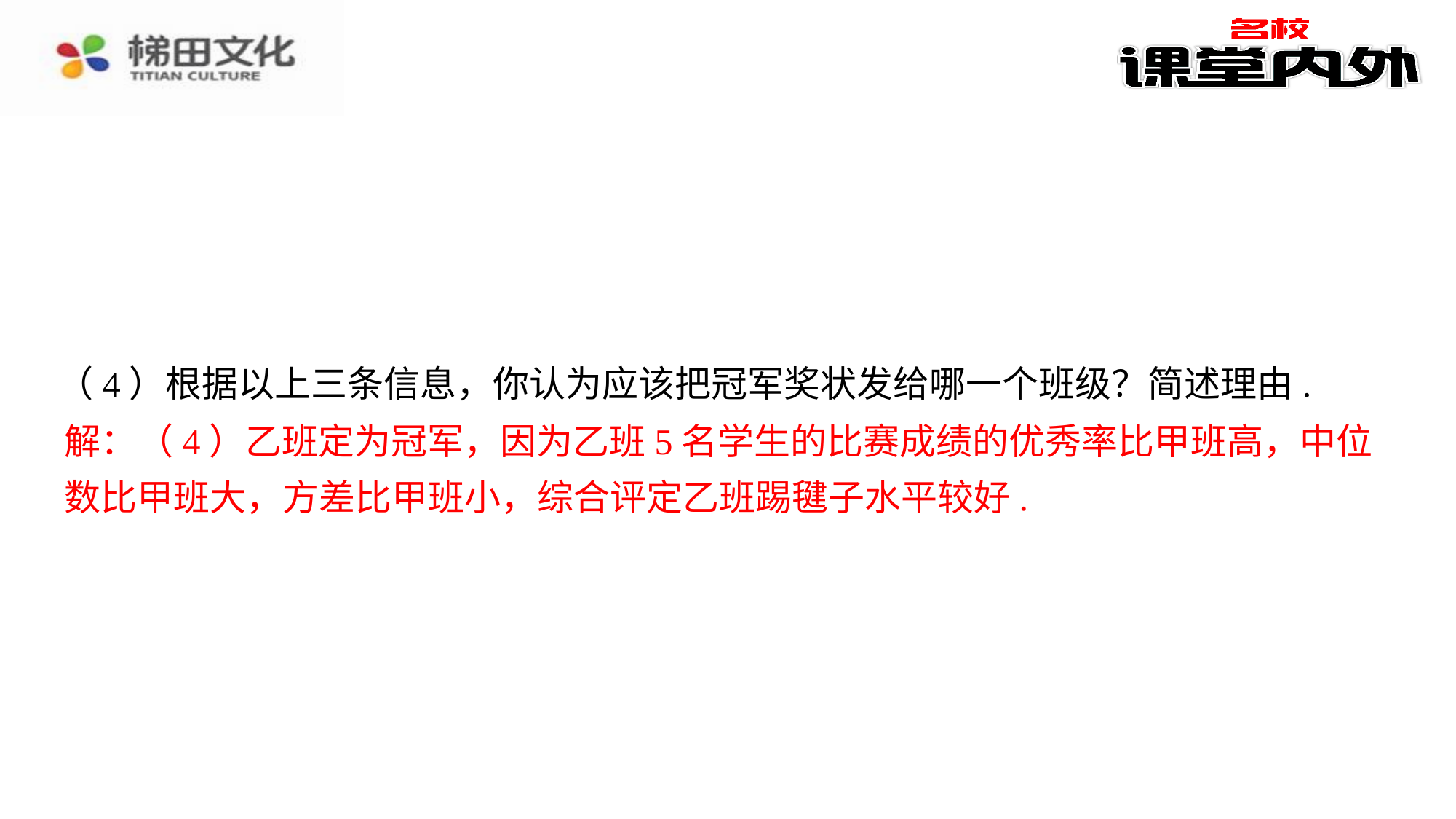

（4）根据以上三条信息，你认为应该把冠军奖状发给哪一个班级？简述理由.
解：（4）乙班定为冠军，因为乙班5名学生的比赛成绩的优秀率比甲班高，中位数比甲班大，方差比甲班小，综合评定乙班踢毽子水平较好.